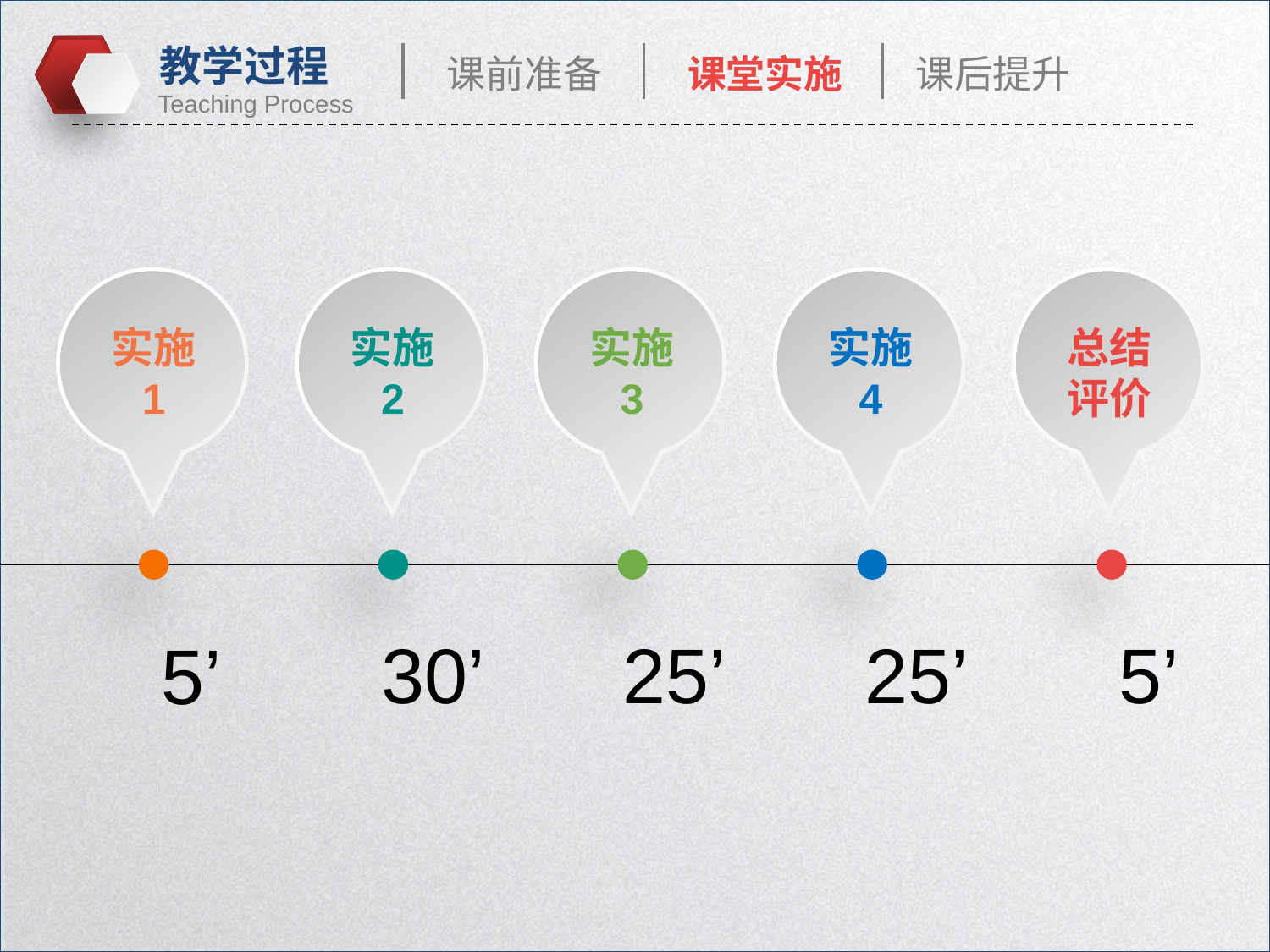

课前准备
课堂实施
课后提升

实施
1

实施
2

实施
3

实施
4

总结
评价

30’
25’
25’
5’
5’